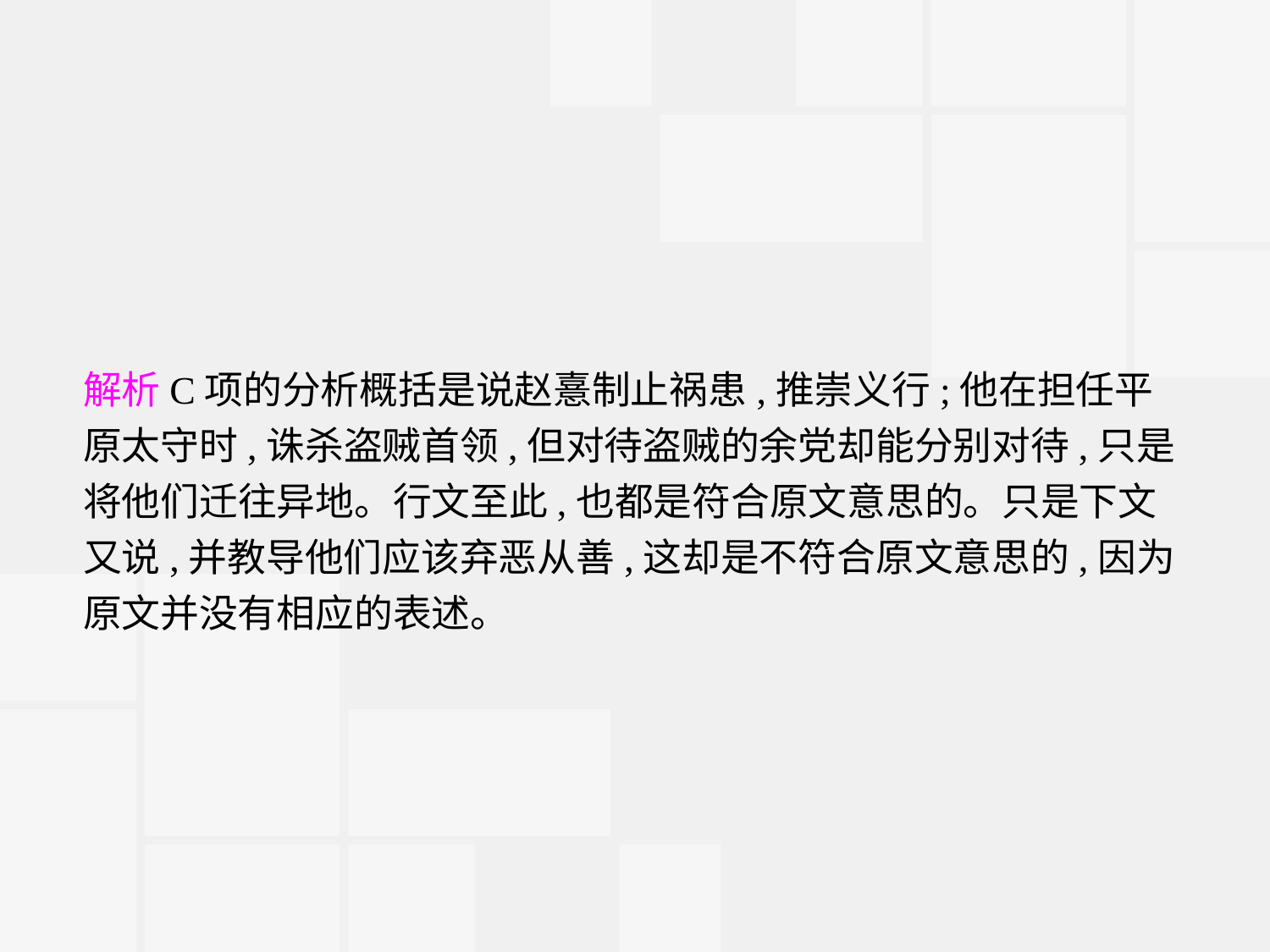

解析C项的分析概括是说赵憙制止祸患,推崇义行;他在担任平原太守时,诛杀盗贼首领,但对待盗贼的余党却能分别对待,只是将他们迁往异地。行文至此,也都是符合原文意思的。只是下文又说,并教导他们应该弃恶从善,这却是不符合原文意思的,因为原文并没有相应的表述。